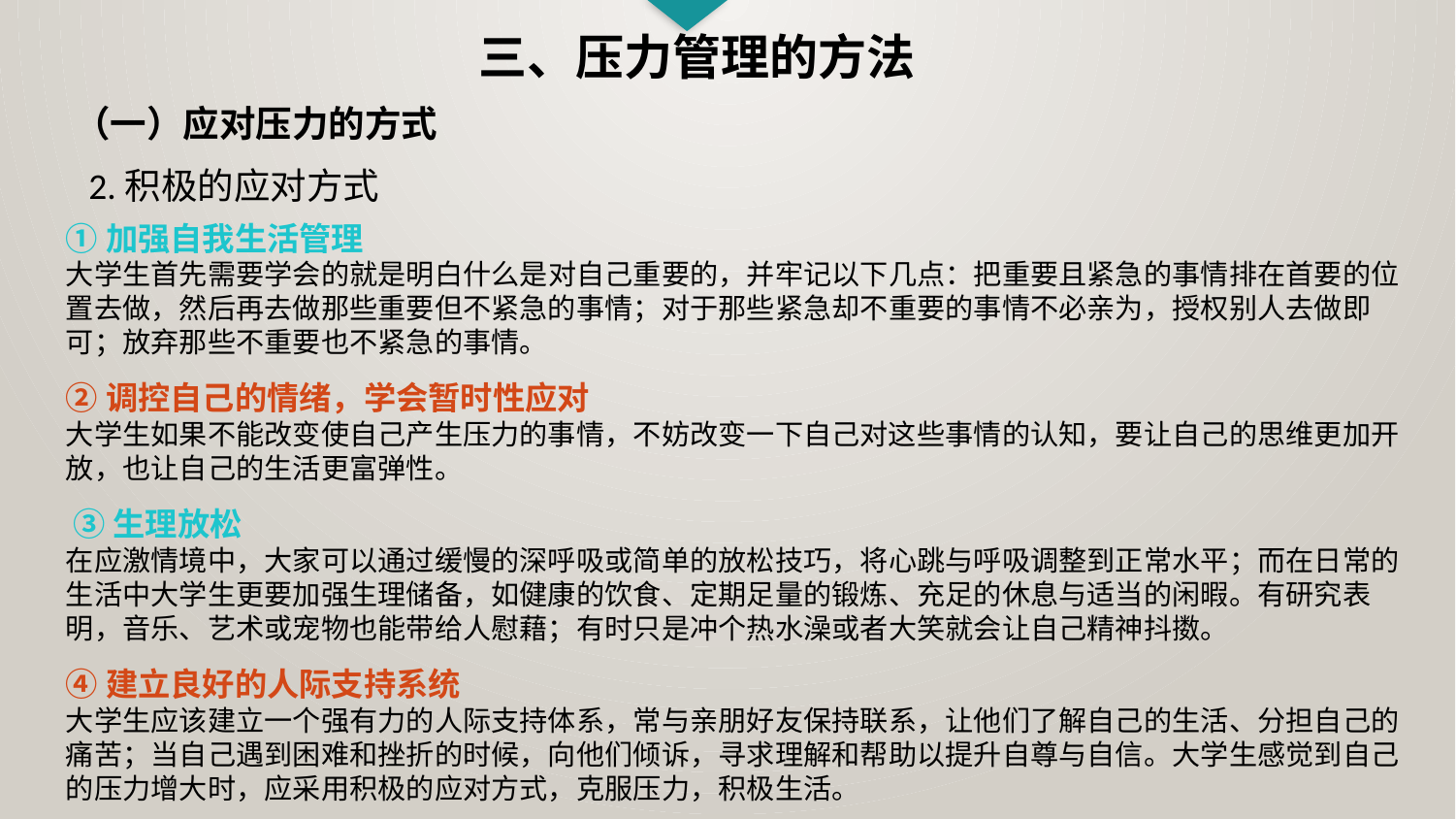

三、压力管理的方法
（一）应对压力的方式
2.积极的应对方式
①加强自我生活管理
大学生首先需要学会的就是明白什么是对自己重要的，并牢记以下几点：把重要且紧急的事情排在首要的位置去做，然后再去做那些重要但不紧急的事情；对于那些紧急却不重要的事情不必亲为，授权别人去做即可；放弃那些不重要也不紧急的事情。
②调控自己的情绪，学会暂时性应对
大学生如果不能改变使自己产生压力的事情，不妨改变一下自己对这些事情的认知，要让自己的思维更加开放，也让自己的生活更富弹性。
 ③生理放松
在应激情境中，大家可以通过缓慢的深呼吸或简单的放松技巧，将心跳与呼吸调整到正常水平；而在日常的生活中大学生更要加强生理储备，如健康的饮食、定期足量的锻炼、充足的休息与适当的闲暇。有研究表明，音乐、艺术或宠物也能带给人慰藉；有时只是冲个热水澡或者大笑就会让自己精神抖擞。
④建立良好的人际支持系统
大学生应该建立一个强有力的人际支持体系，常与亲朋好友保持联系，让他们了解自己的生活、分担自己的痛苦；当自己遇到困难和挫折的时候，向他们倾诉，寻求理解和帮助以提升自尊与自信。大学生感觉到自己的压力增大时，应采用积极的应对方式，克服压力，积极生活。
36